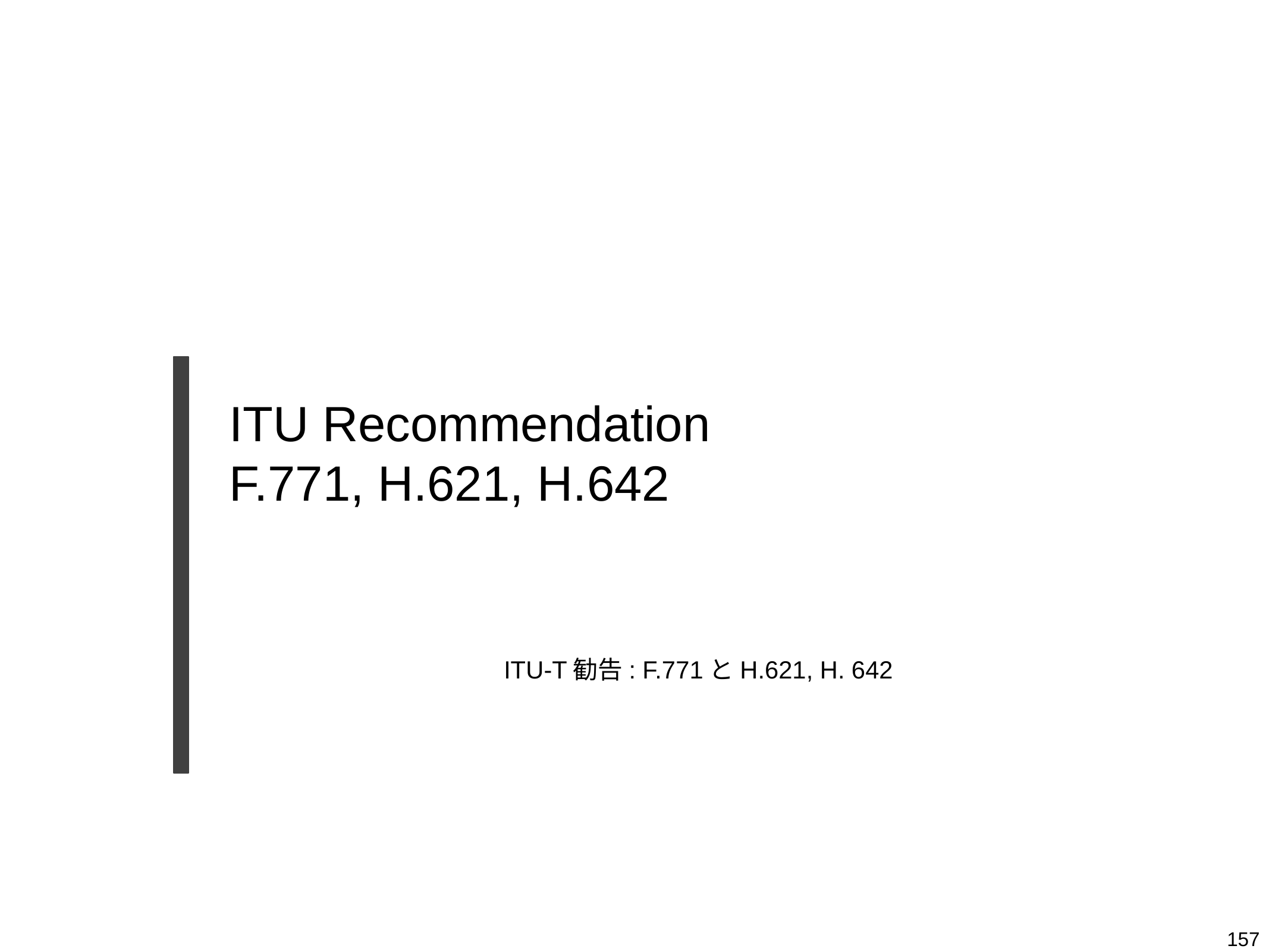

# ITU Recommendation F.771, H.621, H.642
ITU-T勧告: F.771とH.621, H. 642
157